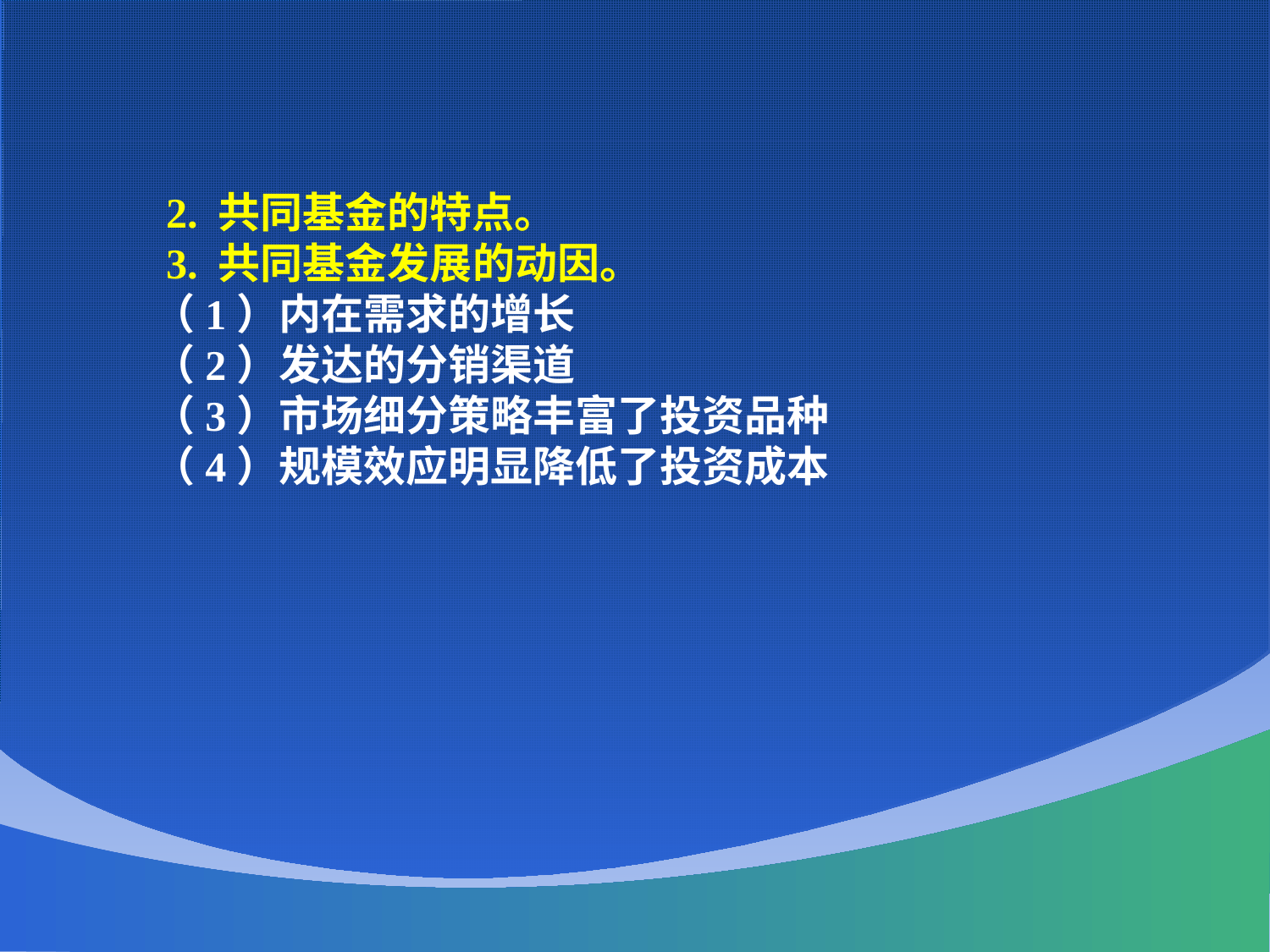

2. 共同基金的特点。
    3. 共同基金发展的动因。
  （1）内在需求的增长
  （2）发达的分销渠道
  （3）市场细分策略丰富了投资品种
  （4）规模效应明显降低了投资成本